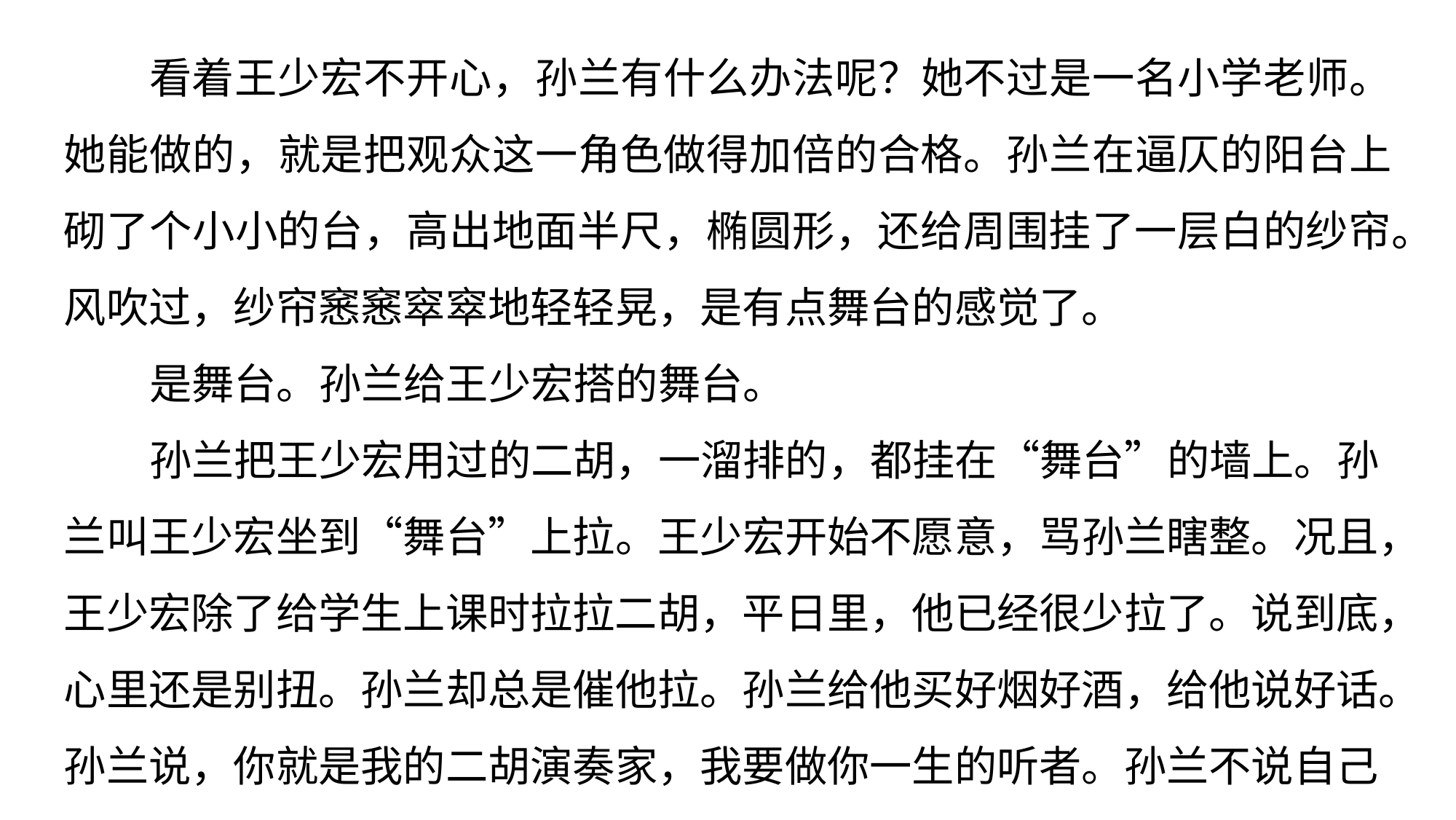

看着王少宏不开心，孙兰有什么办法呢？她不过是一名小学老师。她能做的，就是把观众这一角色做得加倍的合格。孙兰在逼仄的阳台上砌了个小小的台，高出地面半尺，椭圆形，还给周围挂了一层白的纱帘。风吹过，纱帘窸窸窣窣地轻轻晃，是有点舞台的感觉了。
是舞台。孙兰给王少宏搭的舞台。
孙兰把王少宏用过的二胡，一溜排的，都挂在“舞台”的墙上。孙兰叫王少宏坐到“舞台”上拉。王少宏开始不愿意，骂孙兰瞎整。况且，王少宏除了给学生上课时拉拉二胡，平日里，他已经很少拉了。说到底，心里还是别扭。孙兰却总是催他拉。孙兰给他买好烟好酒，给他说好话。孙兰说，你就是我的二胡演奏家，我要做你一生的听者。孙兰不说自己